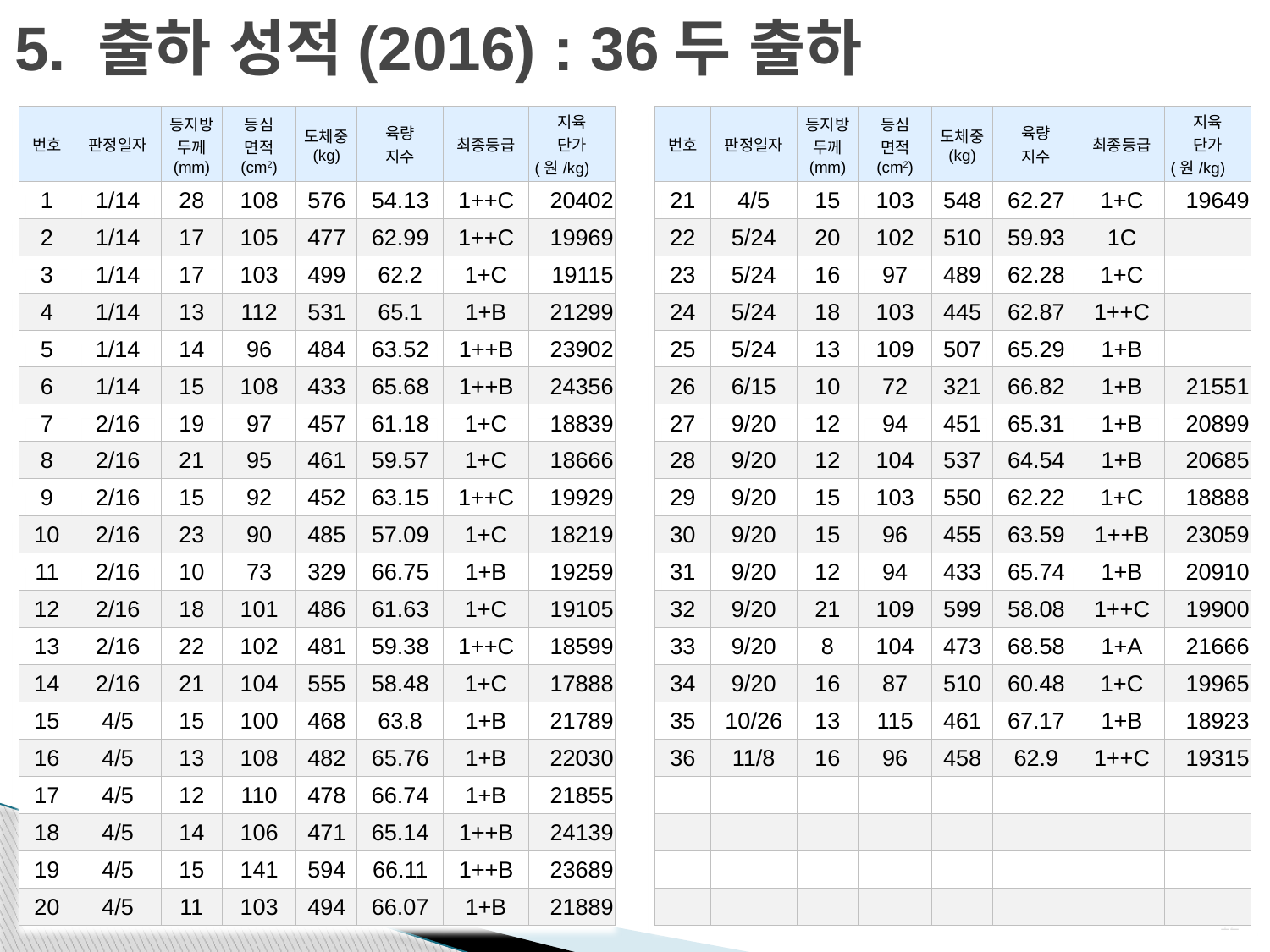

# 5. 출하 성적(2016) : 36두 출하
| 번호 | 판정일자 | 등지방 두께 (mm) | 등심 면적 (cm2) | 도체중 (kg) | 육량 지수 | 최종등급 | 지육 단가 (원/kg) |
| --- | --- | --- | --- | --- | --- | --- | --- |
| 21 | 4/5 | 15 | 103 | 548 | 62.27 | 1+C | 19649 |
| 22 | 5/24 | 20 | 102 | 510 | 59.93 | 1C |  |
| 23 | 5/24 | 16 | 97 | 489 | 62.28 | 1+C |  |
| 24 | 5/24 | 18 | 103 | 445 | 62.87 | 1++C |  |
| 25 | 5/24 | 13 | 109 | 507 | 65.29 | 1+B |  |
| 26 | 6/15 | 10 | 72 | 321 | 66.82 | 1+B | 21551 |
| 27 | 9/20 | 12 | 94 | 451 | 65.31 | 1+B | 20899 |
| 28 | 9/20 | 12 | 104 | 537 | 64.54 | 1+B | 20685 |
| 29 | 9/20 | 15 | 103 | 550 | 62.22 | 1+C | 18888 |
| 30 | 9/20 | 15 | 96 | 455 | 63.59 | 1++B | 23059 |
| 31 | 9/20 | 12 | 94 | 433 | 65.74 | 1+B | 20910 |
| 32 | 9/20 | 21 | 109 | 599 | 58.08 | 1++C | 19900 |
| 33 | 9/20 | 8 | 104 | 473 | 68.58 | 1+A | 21666 |
| 34 | 9/20 | 16 | 87 | 510 | 60.48 | 1+C | 19965 |
| 35 | 10/26 | 13 | 115 | 461 | 67.17 | 1+B | 18923 |
| 36 | 11/8 | 16 | 96 | 458 | 62.9 | 1++C | 19315 |
|  |  |  |  |  |  |  |  |
|  |  |  |  |  |  |  |  |
|  |  |  |  |  |  |  |  |
|  |  |  |  |  |  |  |  |
| 번호 | 판정일자 | 등지방 두께 (mm) | 등심 면적 (cm2) | 도체중 (kg) | 육량 지수 | 최종등급 | 지육 단가 (원/kg) |
| --- | --- | --- | --- | --- | --- | --- | --- |
| 1 | 1/14 | 28 | 108 | 576 | 54.13 | 1++C | 20402 |
| 2 | 1/14 | 17 | 105 | 477 | 62.99 | 1++C | 19969 |
| 3 | 1/14 | 17 | 103 | 499 | 62.2 | 1+C | 19115 |
| 4 | 1/14 | 13 | 112 | 531 | 65.1 | 1+B | 21299 |
| 5 | 1/14 | 14 | 96 | 484 | 63.52 | 1++B | 23902 |
| 6 | 1/14 | 15 | 108 | 433 | 65.68 | 1++B | 24356 |
| 7 | 2/16 | 19 | 97 | 457 | 61.18 | 1+C | 18839 |
| 8 | 2/16 | 21 | 95 | 461 | 59.57 | 1+C | 18666 |
| 9 | 2/16 | 15 | 92 | 452 | 63.15 | 1++C | 19929 |
| 10 | 2/16 | 23 | 90 | 485 | 57.09 | 1+C | 18219 |
| 11 | 2/16 | 10 | 73 | 329 | 66.75 | 1+B | 19259 |
| 12 | 2/16 | 18 | 101 | 486 | 61.63 | 1+C | 19105 |
| 13 | 2/16 | 22 | 102 | 481 | 59.38 | 1++C | 18599 |
| 14 | 2/16 | 21 | 104 | 555 | 58.48 | 1+C | 17888 |
| 15 | 4/5 | 15 | 100 | 468 | 63.8 | 1+B | 21789 |
| 16 | 4/5 | 13 | 108 | 482 | 65.76 | 1+B | 22030 |
| 17 | 4/5 | 12 | 110 | 478 | 66.74 | 1+B | 21855 |
| 18 | 4/5 | 14 | 106 | 471 | 65.14 | 1++B | 24139 |
| 19 | 4/5 | 15 | 141 | 594 | 66.11 | 1++B | 23689 |
| 20 | 4/5 | 11 | 103 | 494 | 66.07 | 1+B | 21889 |

12